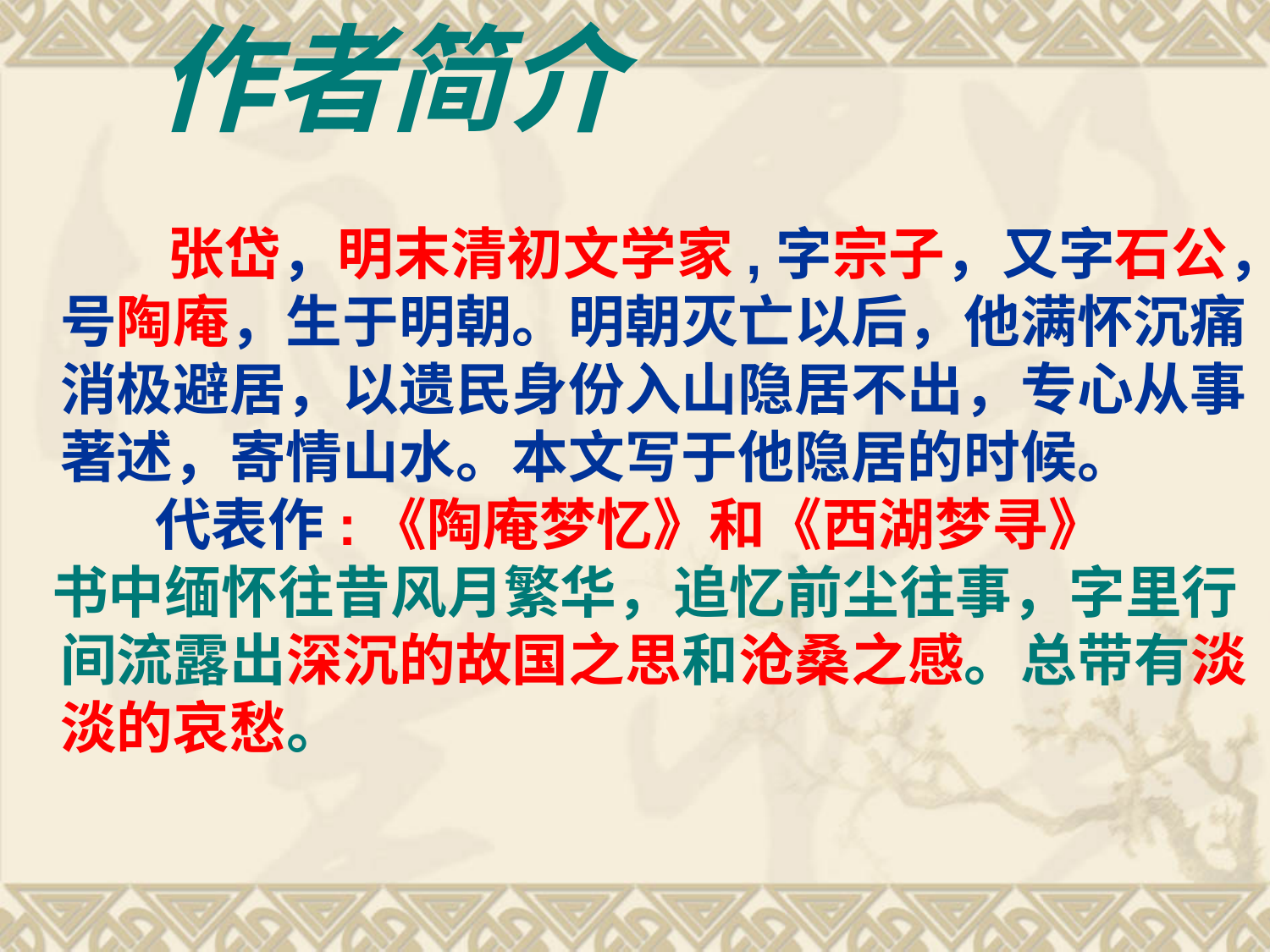

作者简介
           张岱，明末清初文学家,字宗子，又字石公，号陶庵，生于明朝。明朝灭亡以后，他满怀沉痛消极避居，以遗民身份入山隐居不出，专心从事著述，寄情山水。本文写于他隐居的时候。
          代表作:《陶庵梦忆》和《西湖梦寻》
  书中缅怀往昔风月繁华，追忆前尘往事，字里行间流露出深沉的故国之思和沧桑之感。总带有淡淡的哀愁。